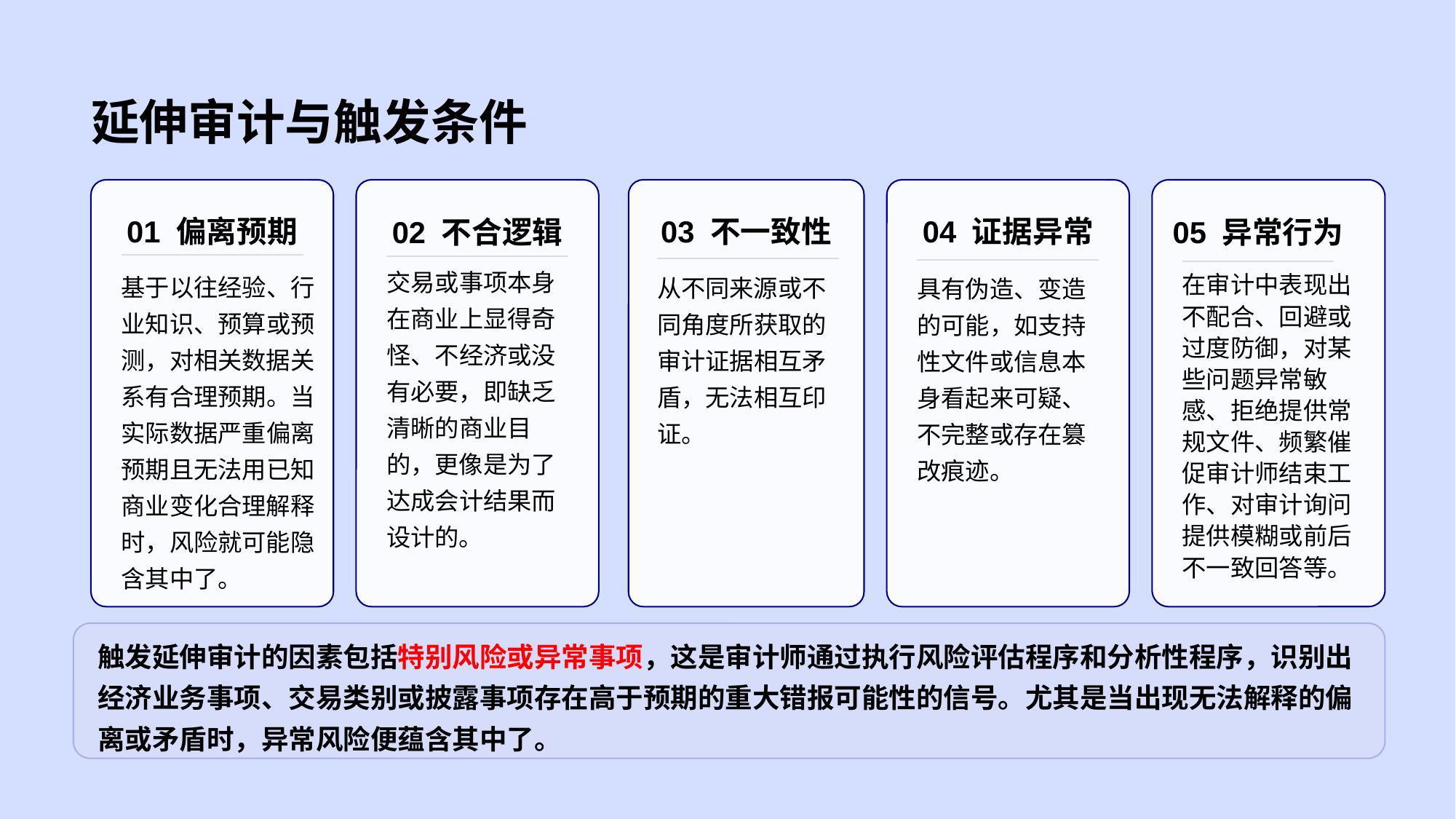

延伸审计与触发条件

04 证据异常
01 偏离预期
03 不一致性
02 不合逻辑
05 异常行为
从不同来源或不同角度所获取的审计证据相互矛盾，无法相互印证。
具有伪造、变造的可能，如支持性文件或信息本身看起来可疑、不完整或存在篡改痕迹。
交易或事项本身在商业上显得奇怪、不经济或没有必要，即缺乏清晰的商业目的，更像是为了达成会计结果而设计的。
基于以往经验、行业知识、预算或预测，对相关数据关系有合理预期。当实际数据严重偏离预期且无法用已知商业变化合理解释时，风险就可能隐含其中了。
在审计中表现出不配合、回避或过度防御，对某些问题异常敏感、拒绝提供常规文件、频繁催促审计师结束工作、对审计询问提供模糊或前后不一致回答等。

触发延伸审计的因素包括特别风险或异常事项，这是审计师通过执行风险评估程序和分析性程序，识别出经济业务事项、交易类别或披露事项存在高于预期的重大错报可能性的信号。尤其是当出现无法解释的偏离或矛盾时，异常风险便蕴含其中了。